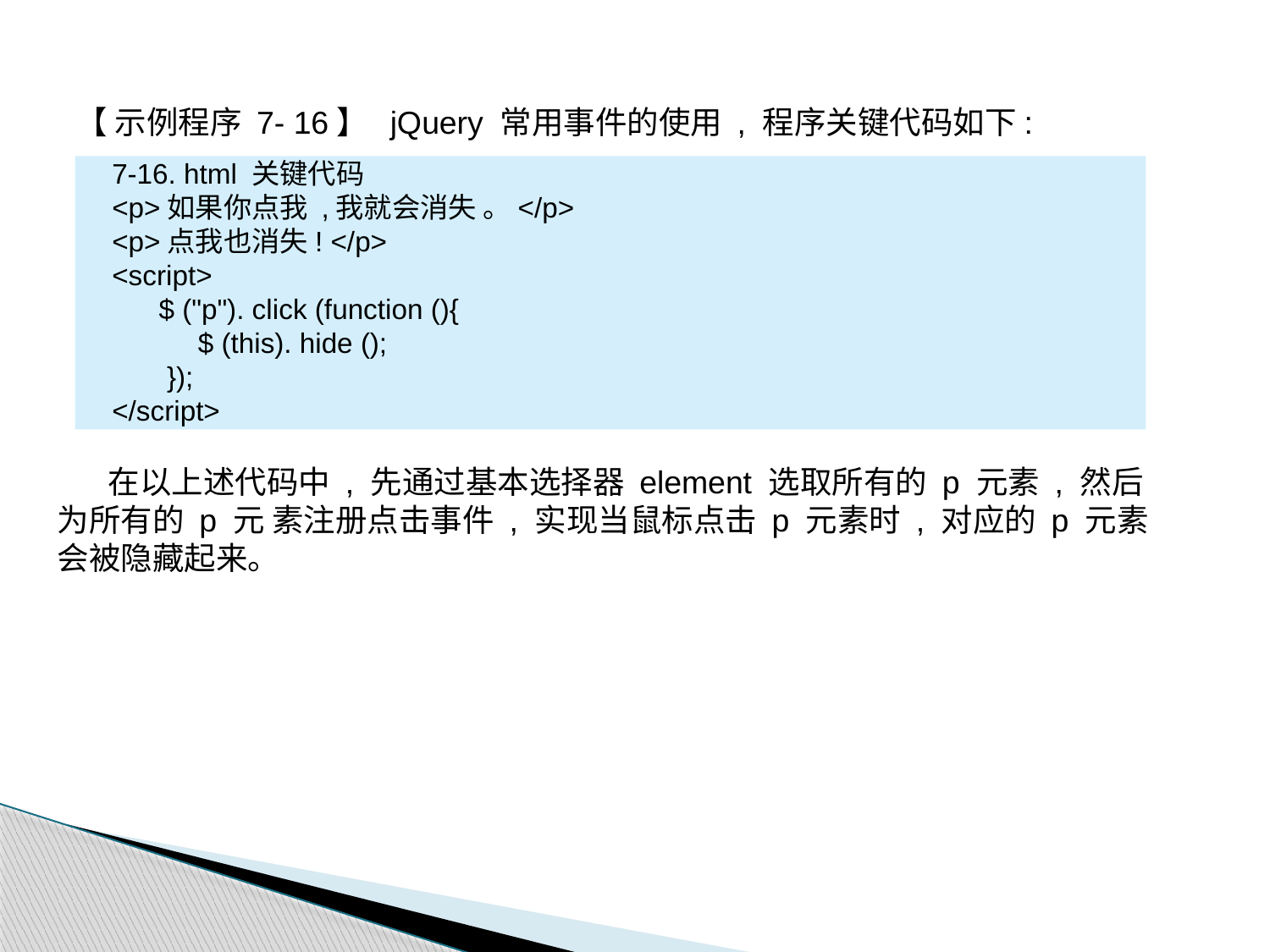

【 示例程序 7- 16】  jQuery 常用事件的使用 , 程序关键代码如下:
7-16. html 关键代码
<p>如果你点我 ,我就会消失 。</p>
<p>点我也消失! </p>
<script>
      $ ("p"). click (function (){
           $ (this). hide ();
       });
</script>
      在以上述代码中 , 先通过基本选择器 element 选取所有的 p 元素 , 然后为所有的 p 元 素注册点击事件 , 实现当鼠标点击 p 元素时 , 对应的 p 元素会被隐藏起来。